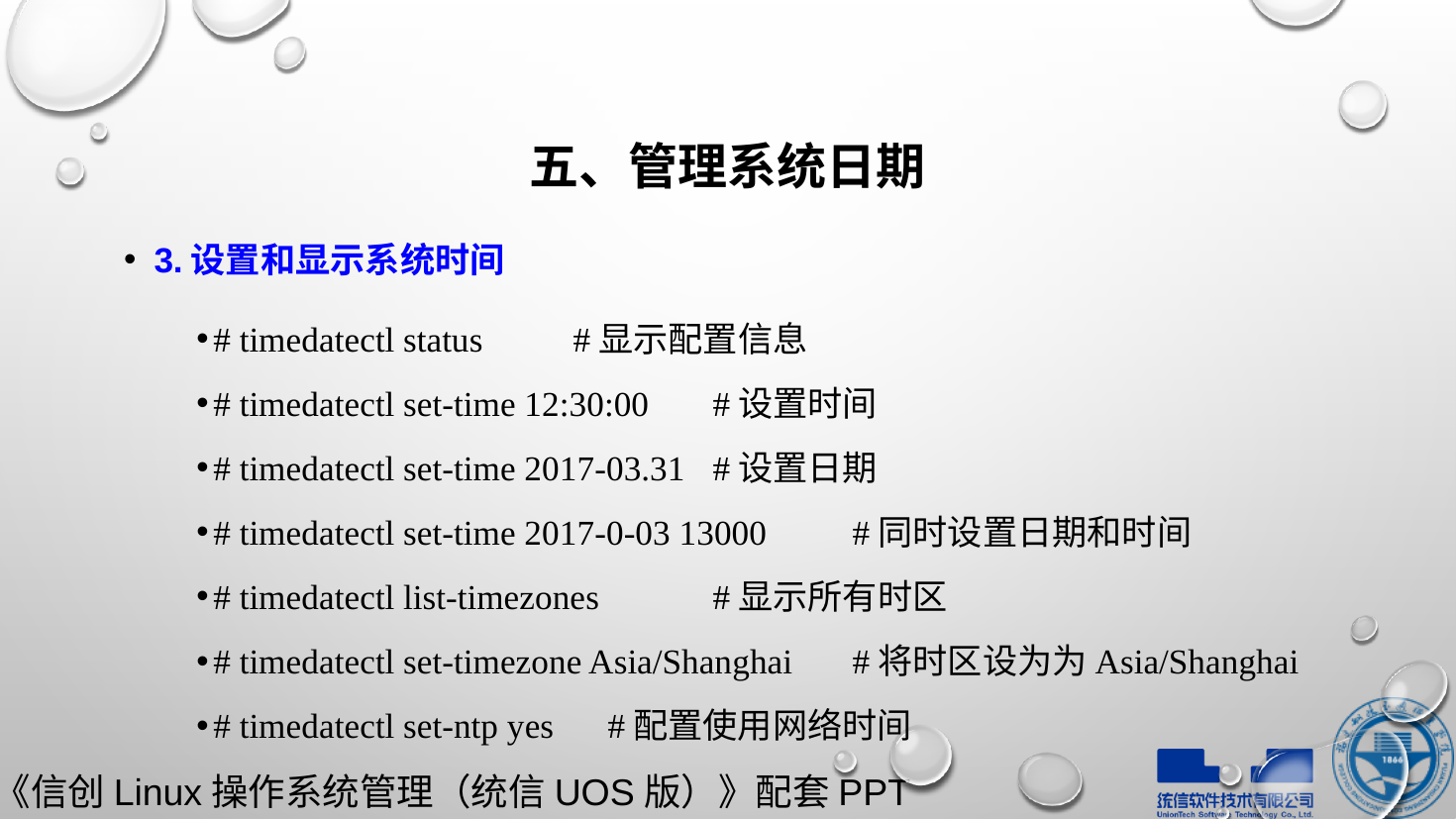

# 五、管理系统日期
3.设置和显示系统时间
# timedatectl status						#显示配置信息
# timedatectl set-time 12:30:00					#设置时间
# timedatectl set-time 2017-03.31					#设置日期
# timedatectl set-time 2017-0-03 13000			#同时设置日期和时间
# timedatectl list-timezones					#显示所有时区
# timedatectl set-timezone Asia/Shanghai		#将时区设为为Asia/Shanghai
# timedatectl set-ntp yes				    #配置使用网络时间